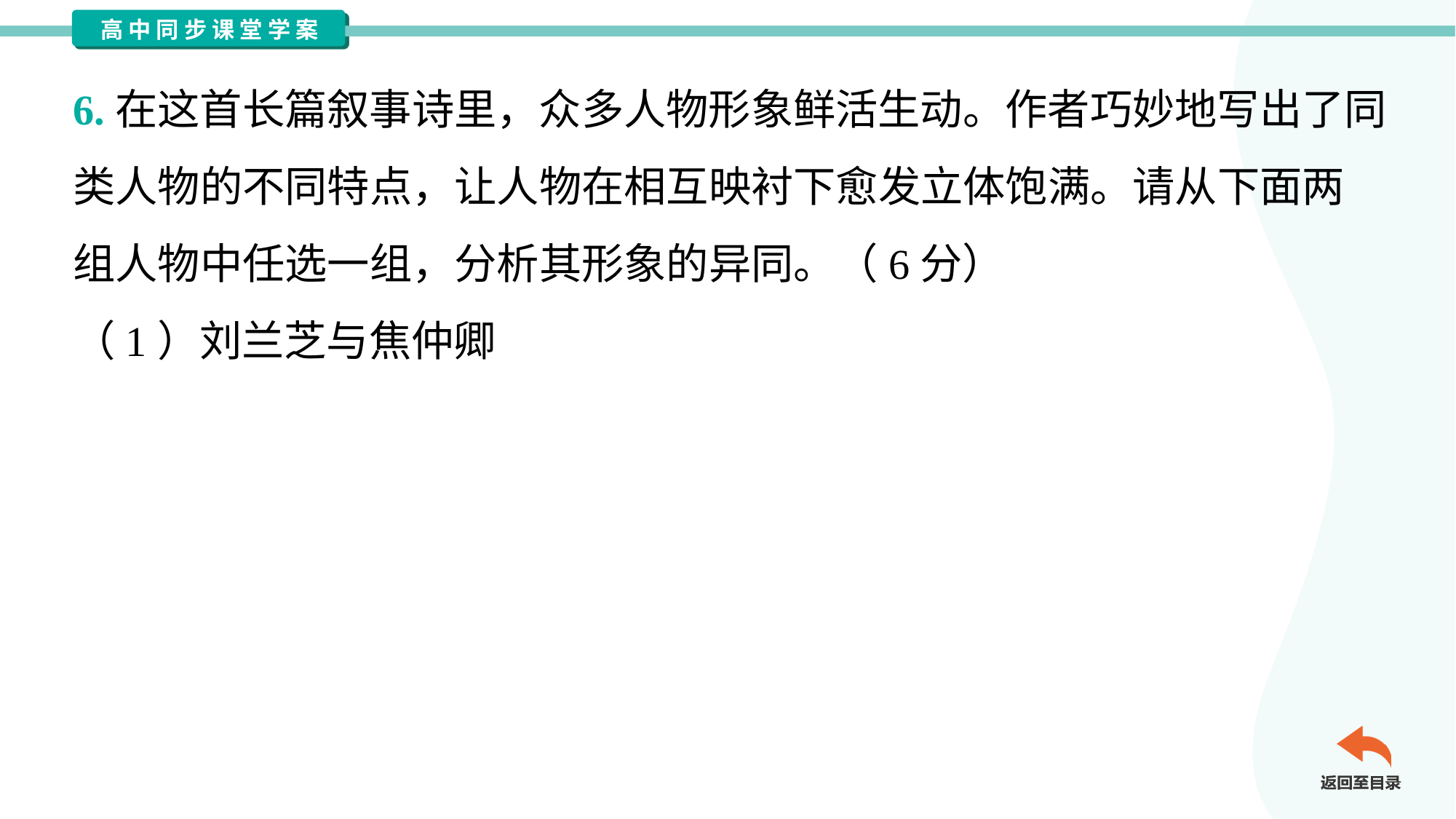

6.在这首长篇叙事诗里，众多人物形象鲜活生动。作者巧妙地写出了同
类人物的不同特点，让人物在相互映衬下愈发立体饱满。请从下面两
组人物中任选一组，分析其形象的异同。（6分）
（1）刘兰芝与焦仲卿